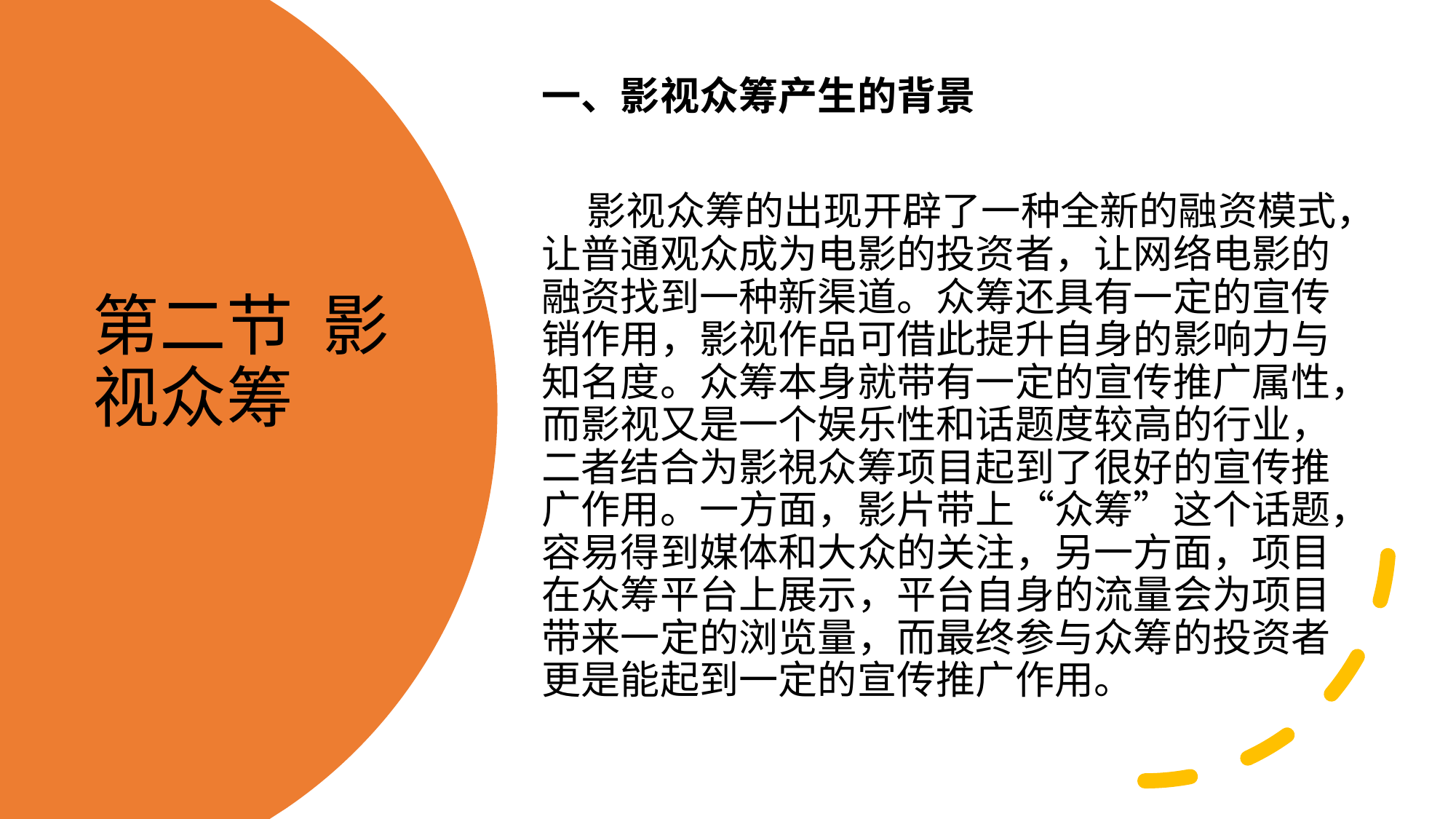

一、影视众筹产生的背景

    影视众筹的出现开辟了一种全新的融资模式，让普通观众成为电影的投资者，让网络电影的融资找到一种新渠道。众筹还具有一定的宣传销作用，影视作品可借此提升自身的影响力与知名度。众筹本身就带有一定的宣传推广属性，而影视又是一个娱乐性和话题度较高的行业，二者结合为影視众筹项目起到了很好的宣传推广作用。一方面，影片带上“众筹”这个话题，容易得到媒体和大众的关注，另一方面，项目在众筹平台上展示，平台自身的流量会为项目带来一定的浏览量，而最终参与众筹的投资者更是能起到一定的宣传推广作用。

# 第二节  影视众筹